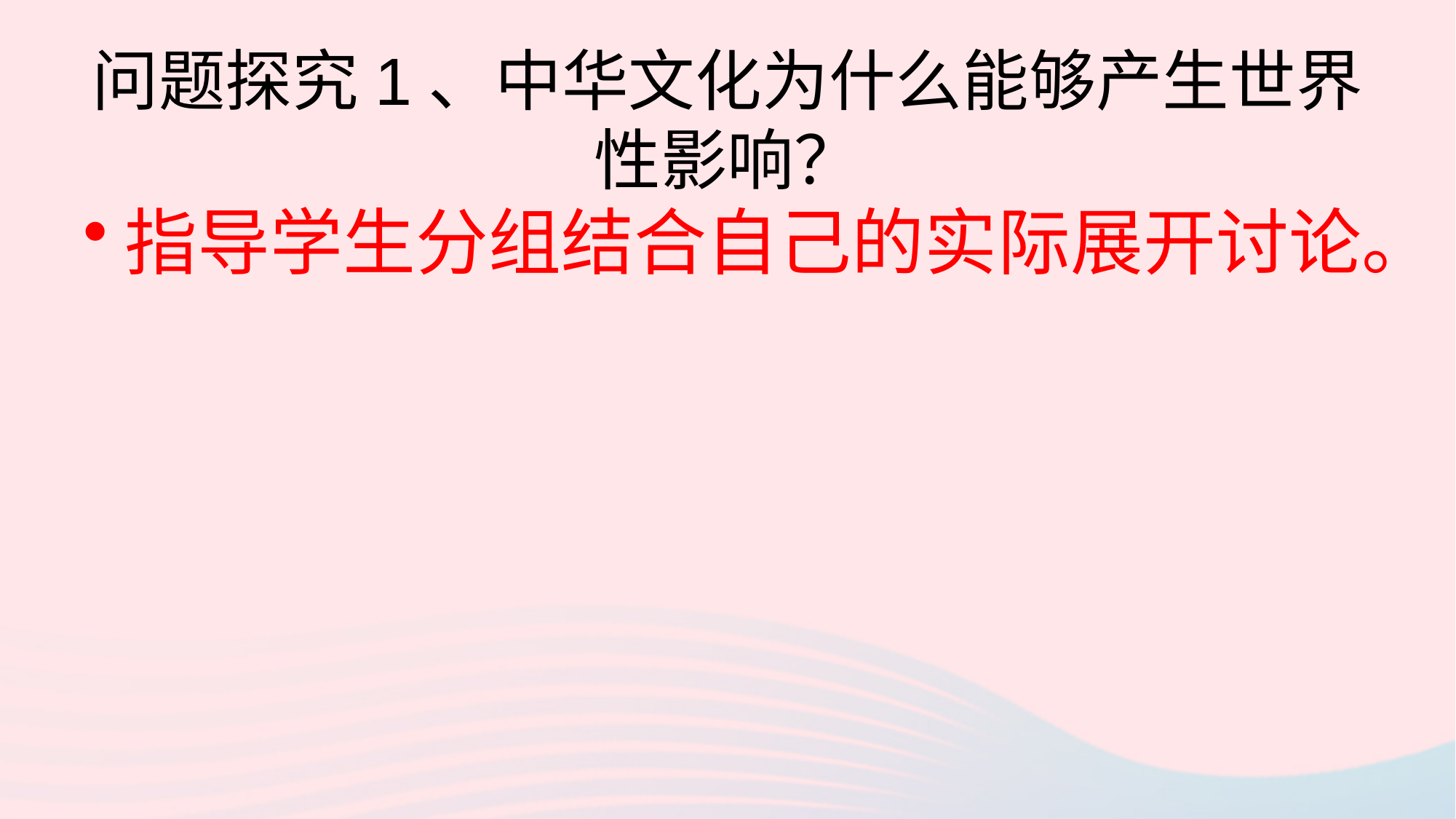

# 问题探究1、中华文化为什么能够产生世界性影响？
指导学生分组结合自己的实际展开讨论。